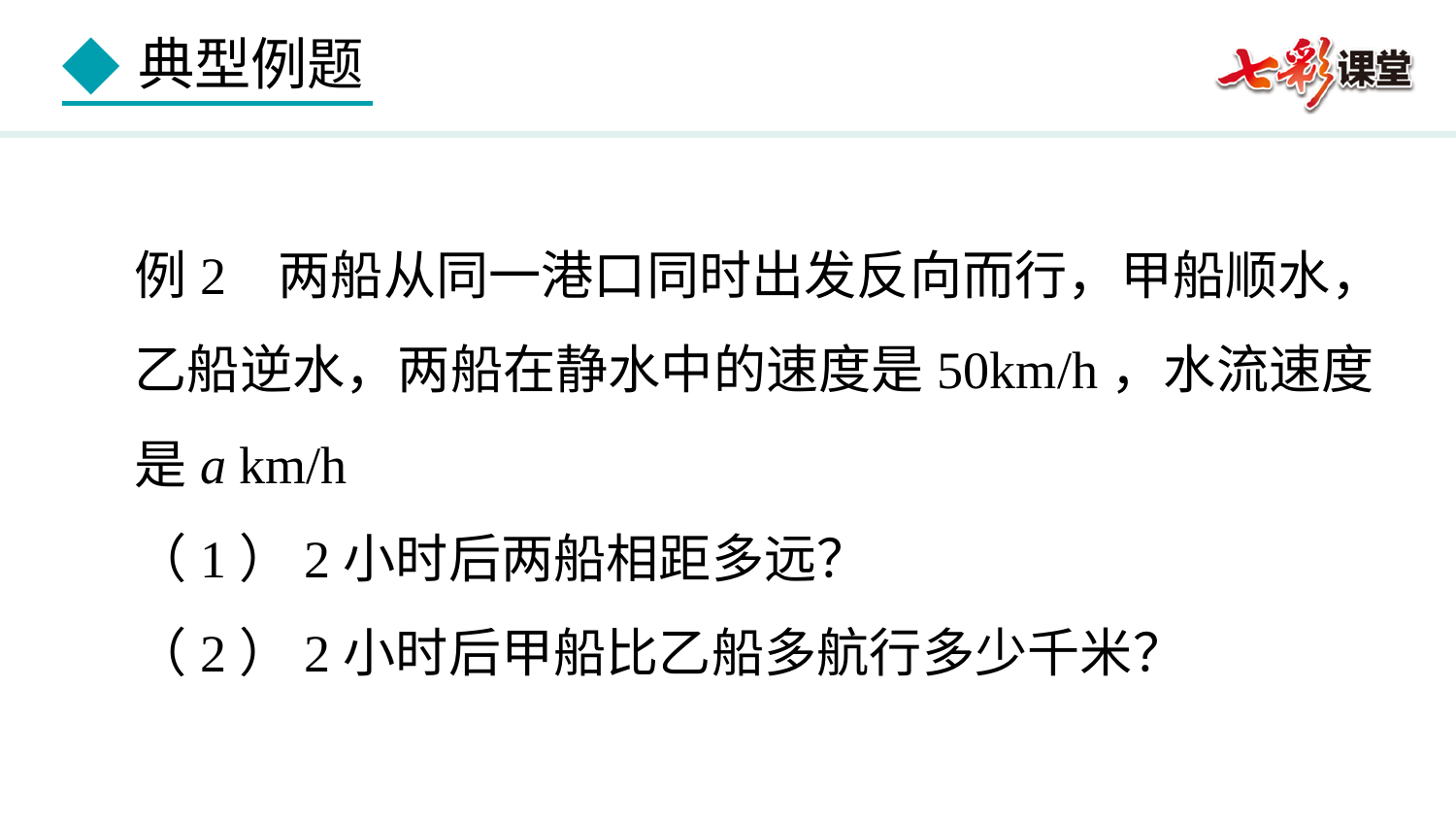

例2   两船从同一港口同时出发反向而行，甲船顺水，乙船逆水，两船在静水中的速度是50km/h，水流速度是a km/h
（1）2小时后两船相距多远？
（2）2小时后甲船比乙船多航行多少千米？